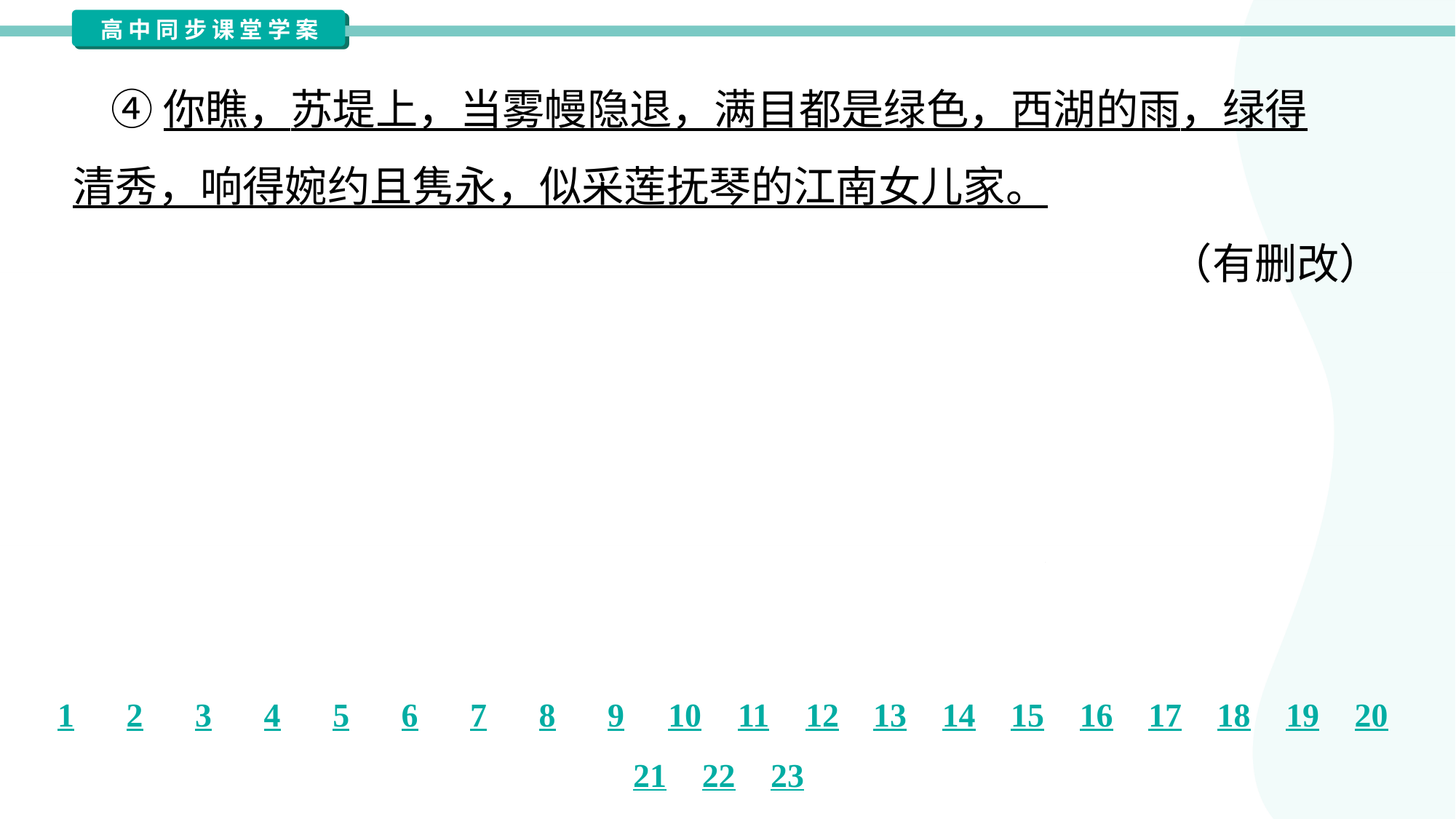

④你瞧，苏堤上，当雾幔隐退，满目都是绿色，西湖的雨，绿得
清秀，响得婉约且隽永，似采莲抚琴的江南女儿家。
（有删改）